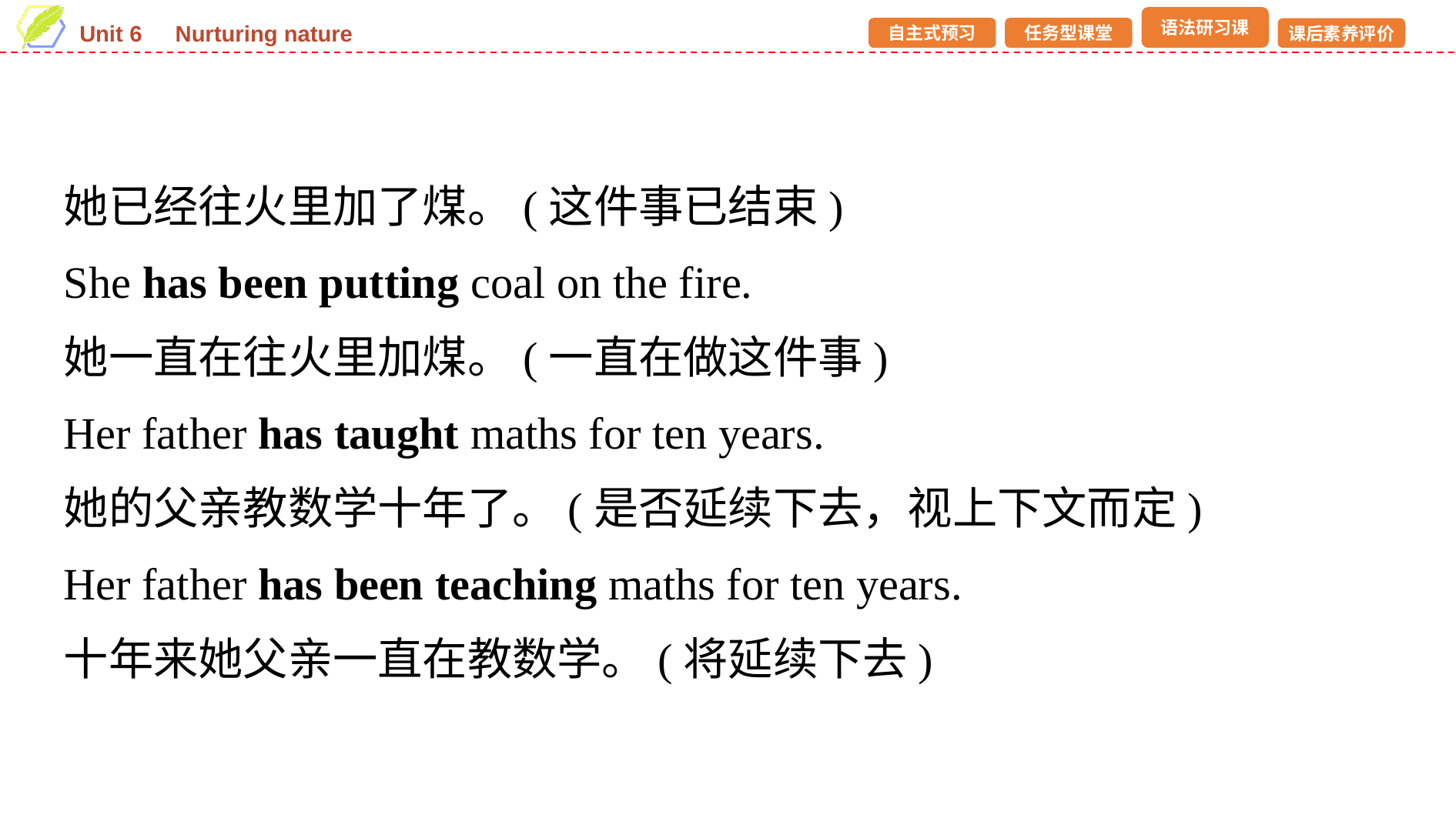

她已经往火里加了煤。(这件事已结束)
She has been putting coal on the fire.
她一直在往火里加煤。(一直在做这件事)
Her father has taught maths for ten years.
她的父亲教数学十年了。(是否延续下去，视上下文而定)
Her father has been teaching maths for ten years.
十年来她父亲一直在教数学。(将延续下去)